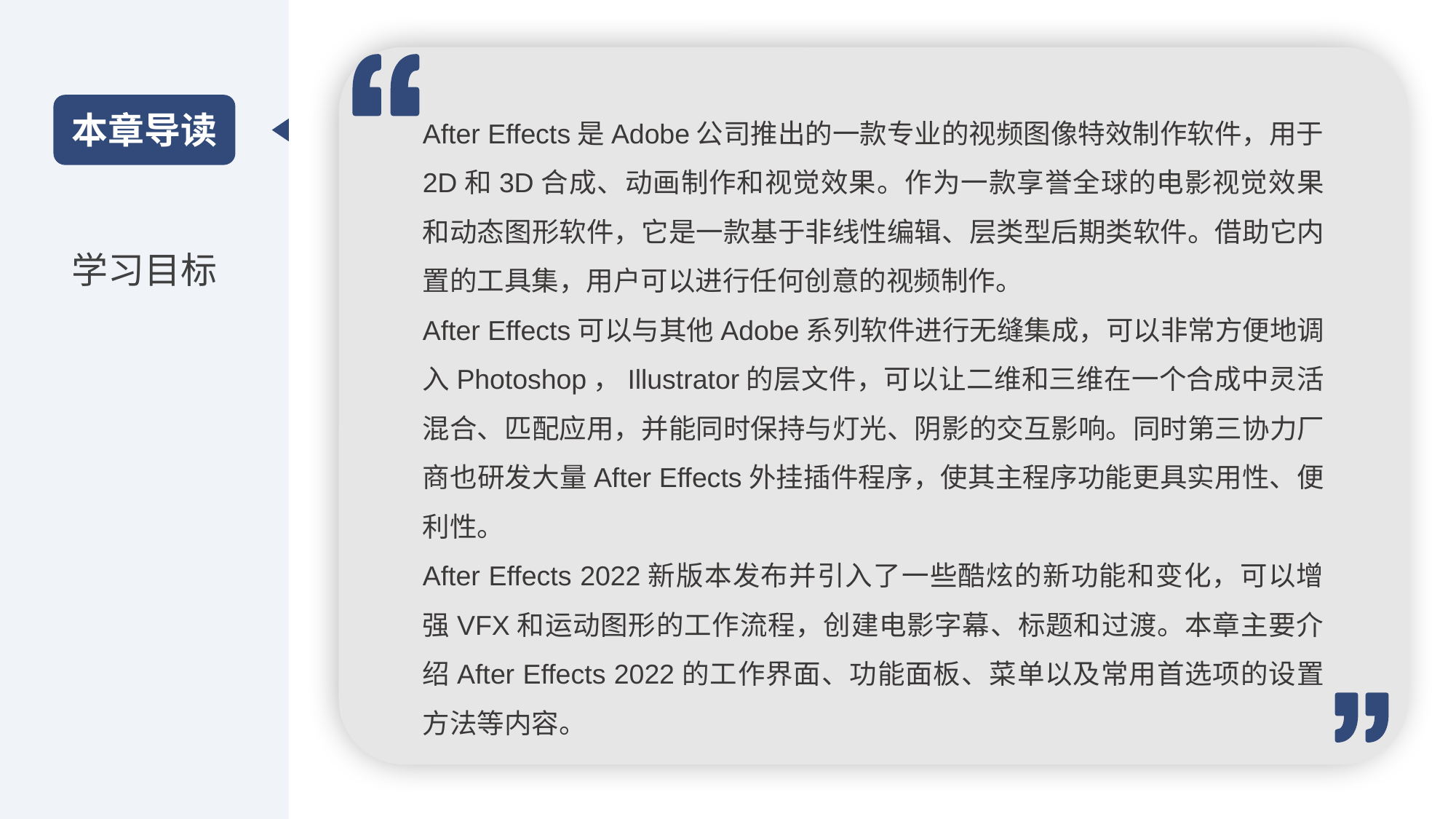

After Effects是Adobe公司推出的一款专业的视频图像特效制作软件，用于2D和3D合成、动画制作和视觉效果。作为一款享誉全球的电影视觉效果和动态图形软件，它是一款基于非线性编辑、层类型后期类软件。借助它内置的工具集，用户可以进行任何创意的视频制作。
After Effects可以与其他Adobe系列软件进行无缝集成，可以非常方便地调入Photoshop，Illustrator的层文件，可以让二维和三维在一个合成中灵活混合、匹配应用，并能同时保持与灯光、阴影的交互影响。同时第三协力厂商也研发大量After Effects外挂插件程序，使其主程序功能更具实用性、便利性。
After Effects 2022新版本发布并引入了一些酷炫的新功能和变化，可以增强VFX和运动图形的工作流程，创建电影字幕、标题和过渡。本章主要介绍After Effects 2022的工作界面、功能面板、菜单以及常用首选项的设置方法等内容。
本章导读

学习目标